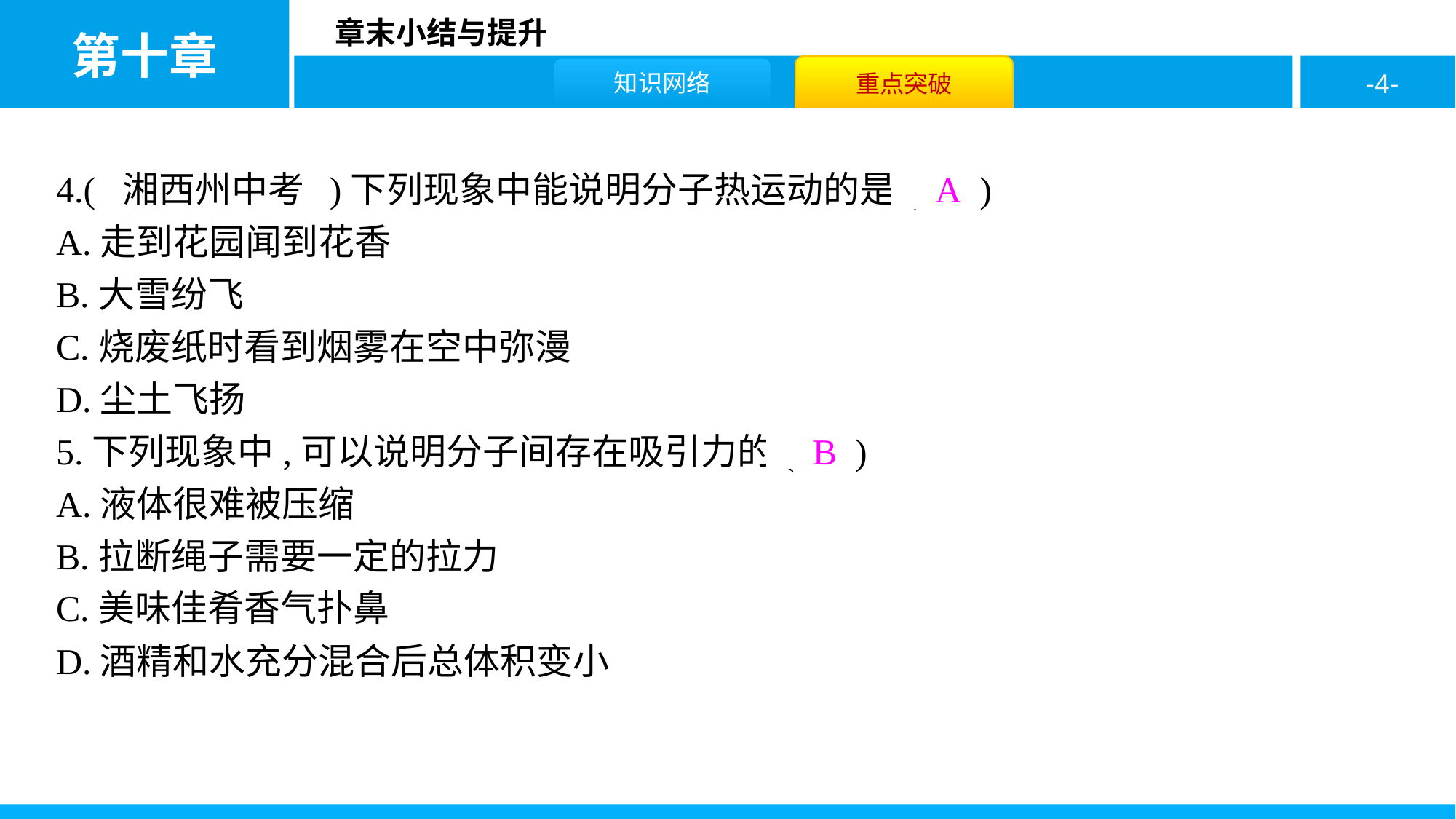

4.(  湘西州中考  )下列现象中能说明分子热运动的是(  A  )
A.走到花园闻到花香
B.大雪纷飞
C.烧废纸时看到烟雾在空中弥漫
D.尘土飞扬
5.下列现象中,可以说明分子间存在吸引力的(  B  )
A.液体很难被压缩
B.拉断绳子需要一定的拉力
C.美味佳肴香气扑鼻
D.酒精和水充分混合后总体积变小